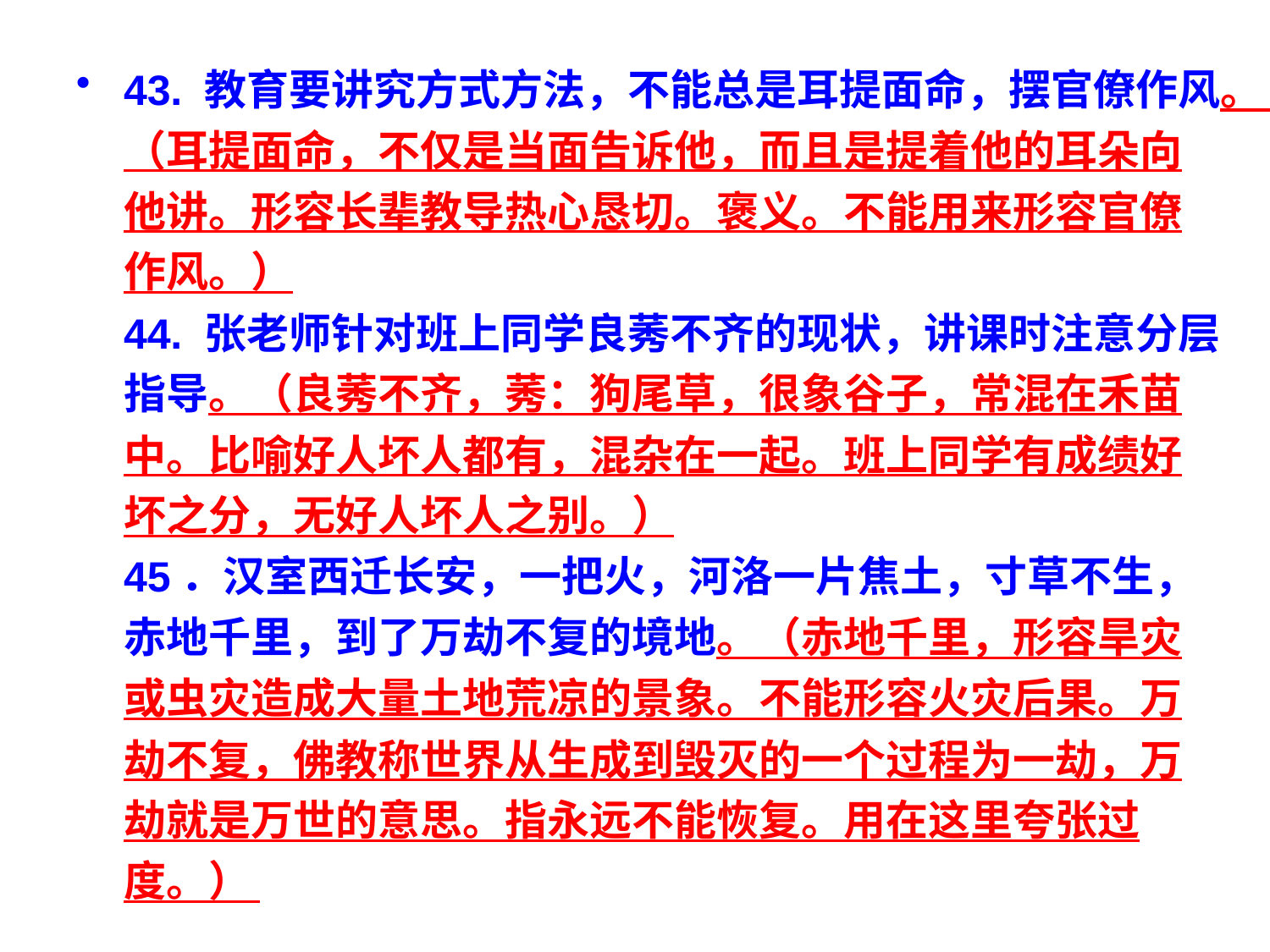

43. 教育要讲究方式方法，不能总是耳提面命，摆官僚作风。（耳提面命，不仅是当面告诉他，而且是提着他的耳朵向他讲。形容长辈教导热心恳切。褒义。不能用来形容官僚作风。） 
44. 张老师针对班上同学良莠不齐的现状，讲课时注意分层指导。（良莠不齐，莠：狗尾草，很象谷子，常混在禾苗中。比喻好人坏人都有，混杂在一起。班上同学有成绩好坏之分，无好人坏人之别。）
45．汉室西迁长安，一把火，河洛一片焦土，寸草不生，赤地千里，到了万劫不复的境地。（赤地千里，形容旱灾或虫灾造成大量土地荒凉的景象。不能形容火灾后果。万劫不复，佛教称世界从生成到毁灭的一个过程为一劫，万劫就是万世的意思。指永远不能恢复。用在这里夸张过度。）